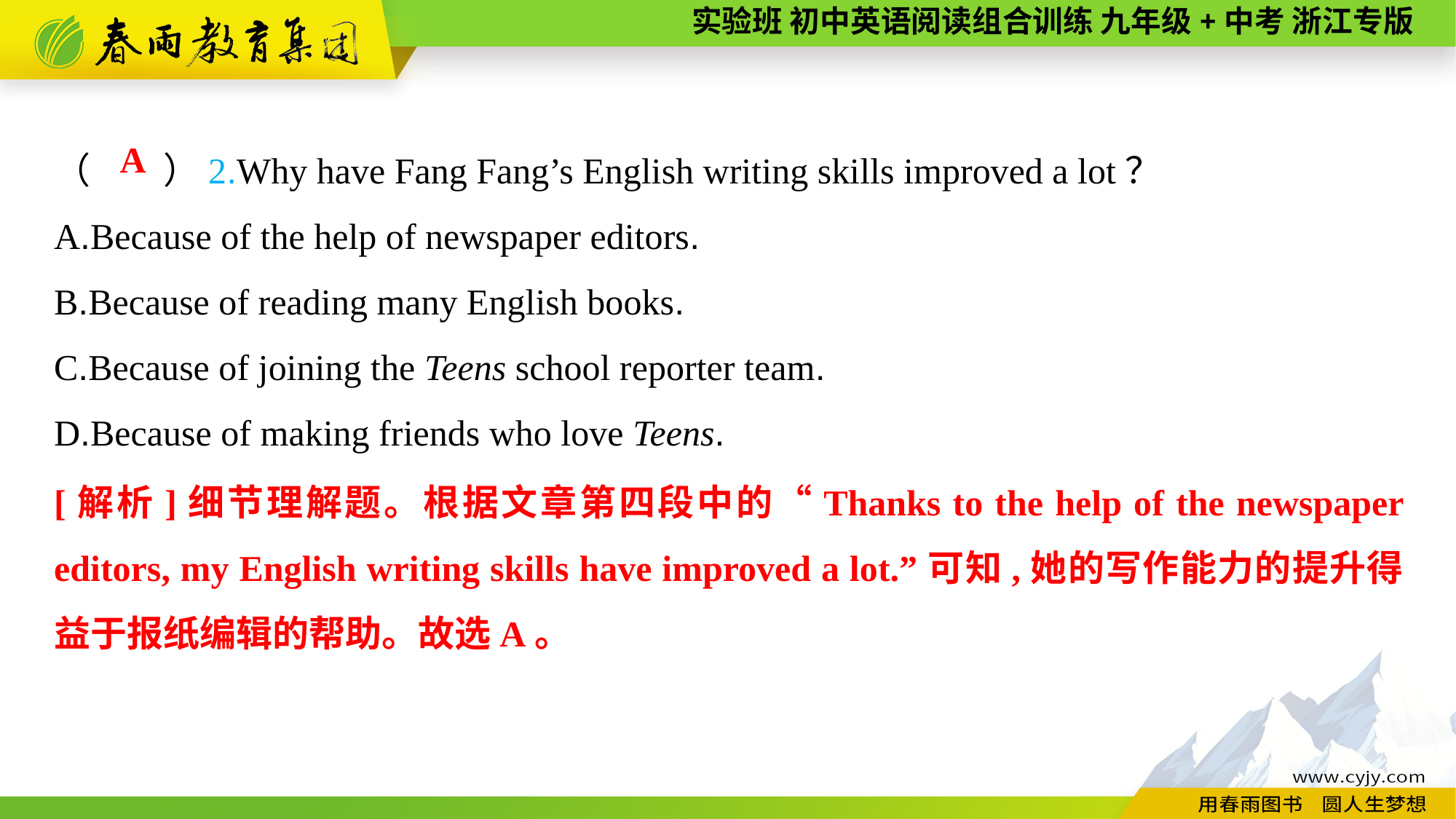

（　　）2.Why have Fang Fang’s English writing skills improved a lot？
A.Because of the help of newspaper editors.
B.Because of reading many English books.
C.Because of joining the Teens school reporter team.
D.Because of making friends who love Teens.
A
[解析]细节理解题。根据文章第四段中的“Thanks to the help of the newspaper editors, my English writing skills have improved a lot.”可知,她的写作能力的提升得益于报纸编辑的帮助。故选A。